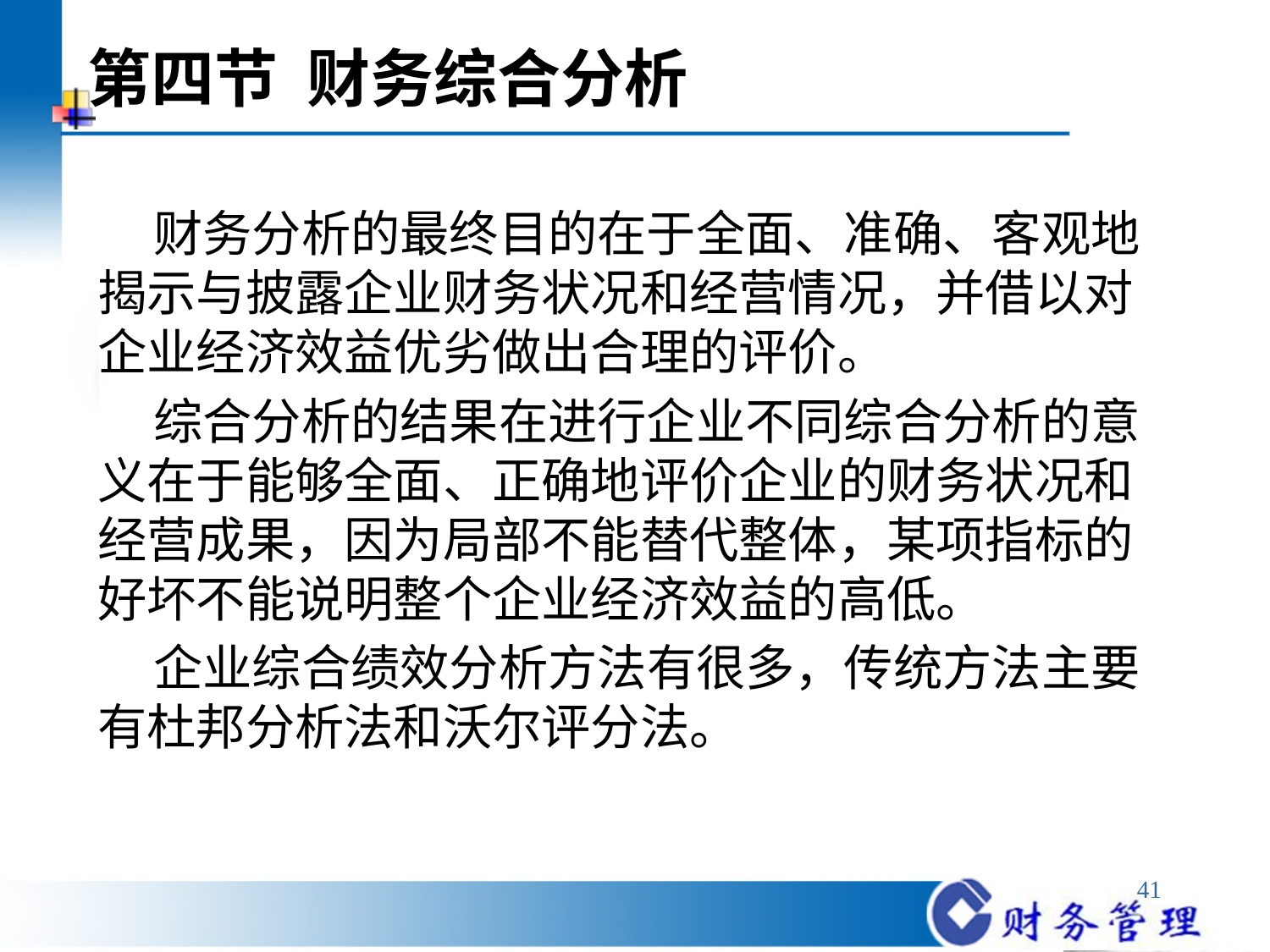

# 第四节  财务综合分析
    财务分析的最终目的在于全面、准确、客观地揭示与披露企业财务状况和经营情况，并借以对企业经济效益优劣做出合理的评价。
    综合分析的结果在进行企业不同综合分析的意义在于能够全面、正确地评价企业的财务状况和经营成果，因为局部不能替代整体，某项指标的好坏不能说明整个企业经济效益的高低。
    企业综合绩效分析方法有很多，传统方法主要有杜邦分析法和沃尔评分法。

41